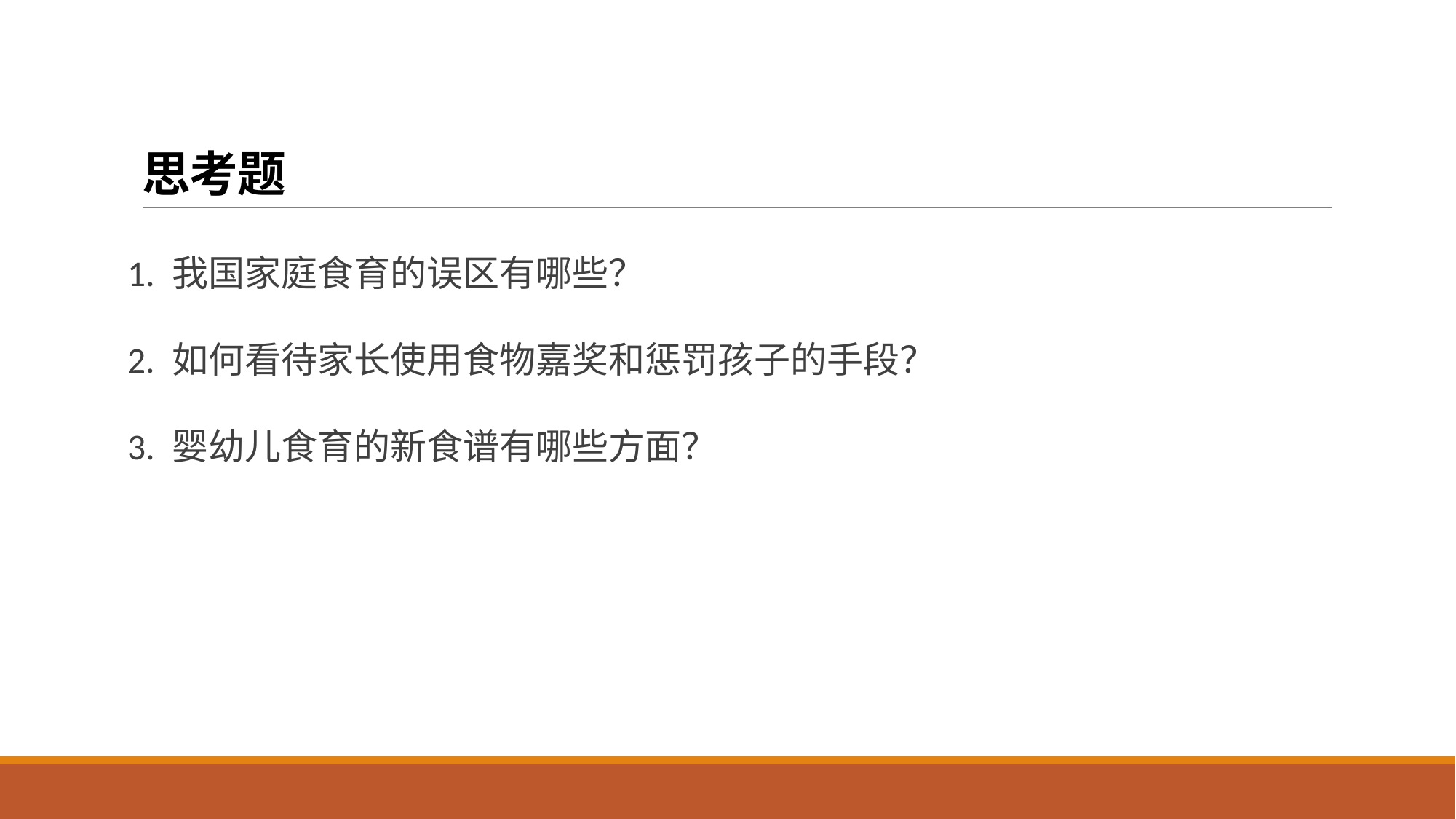

# 思考题
1. 我国家庭食育的误区有哪些？
2. 如何看待家长使用食物嘉奖和惩罚孩子的手段？
3. 婴幼儿食育的新食谱有哪些方面？